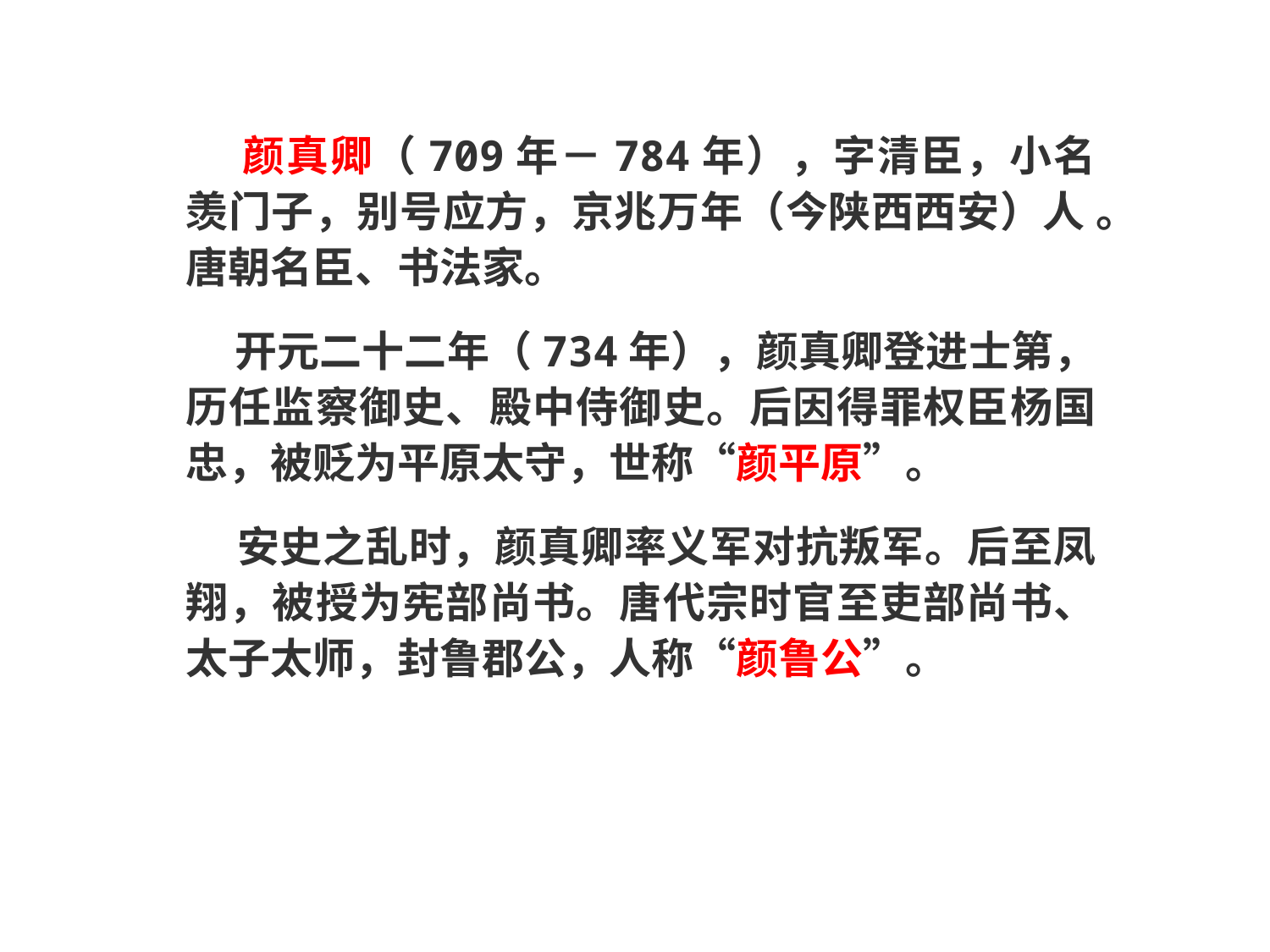

颜真卿（709年－784年），字清臣，小名羡门子，别号应方，京兆万年（今陕西西安）人 。唐朝名臣、书法家。

    开元二十二年（734年），颜真卿登进士第，历任监察御史、殿中侍御史。后因得罪权臣杨国忠，被贬为平原太守，世称“颜平原”。

    安史之乱时，颜真卿率义军对抗叛军。后至凤翔，被授为宪部尚书。唐代宗时官至吏部尚书、太子太师，封鲁郡公，人称“颜鲁公”。